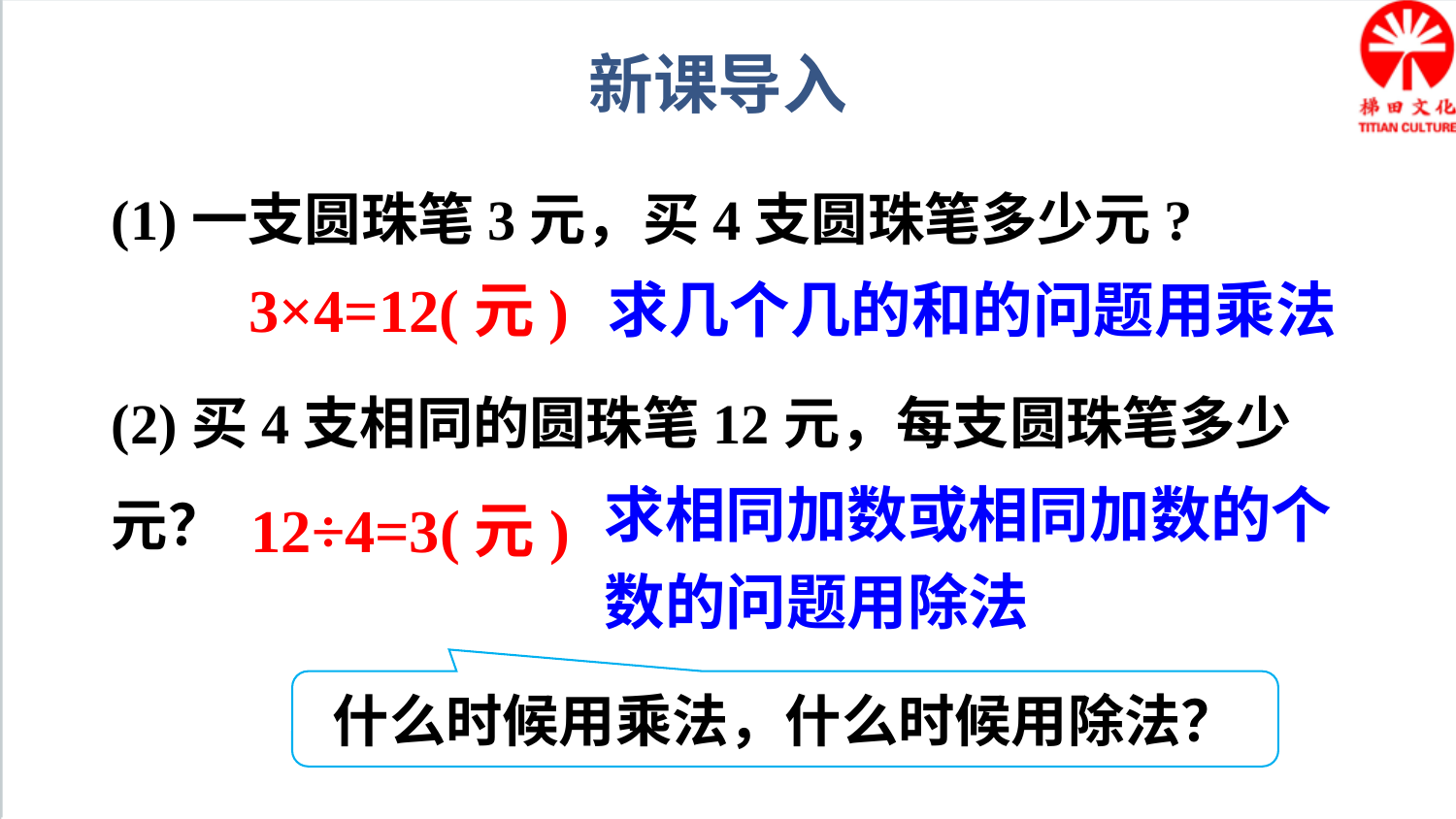

新课导入
(1)一支圆珠笔3元，买4支圆珠笔多少元?

(2)买4支相同的圆珠笔12元，每支圆珠笔多少元？
3×4=12(元)
求几个几的和的问题用乘法
求相同加数或相同加数的个数的问题用除法
12÷4=3(元)
什么时候用乘法，什么时候用除法？